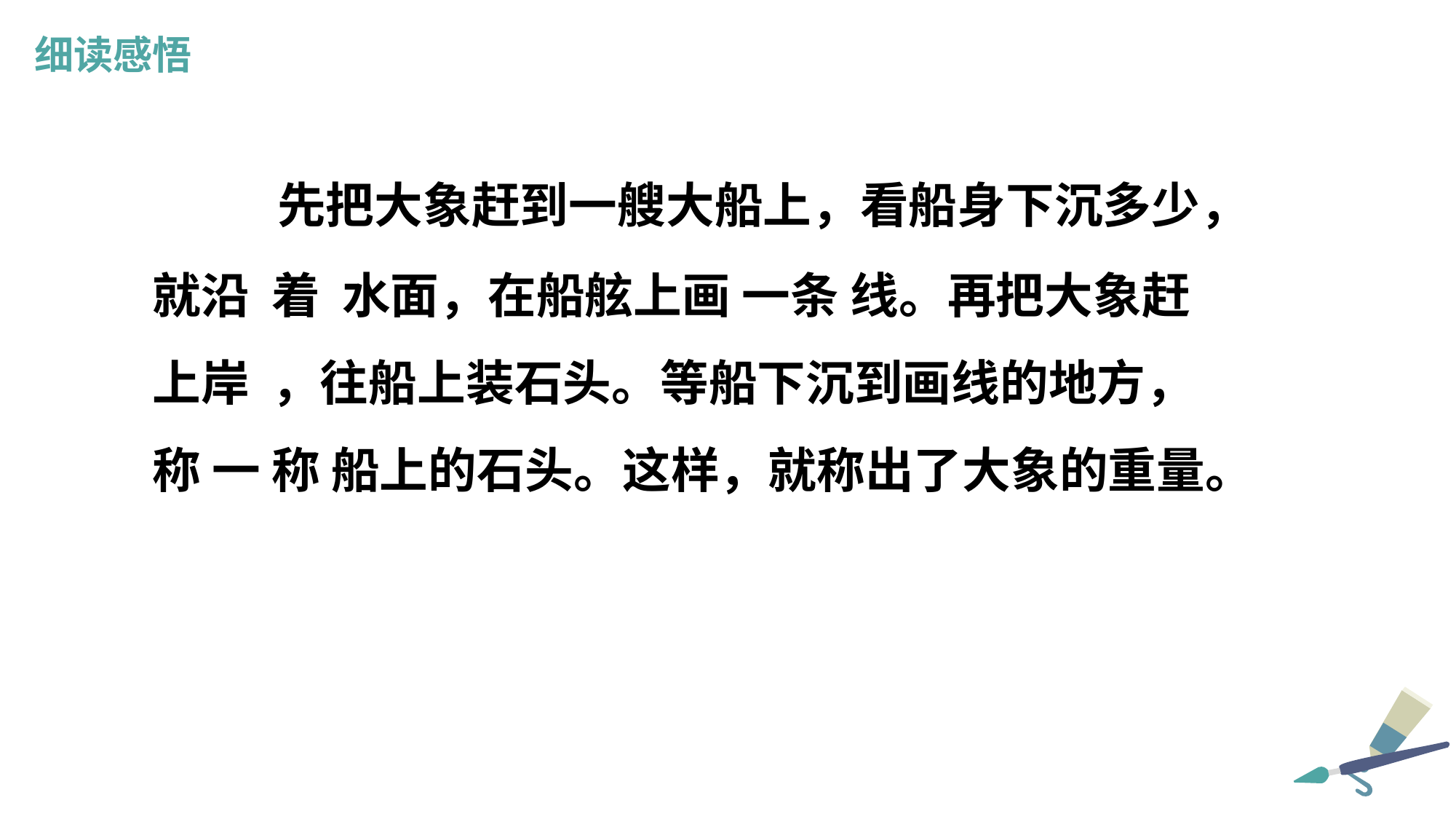

细读感悟

        先把大象赶到一艘大船上，看船身下沉多少，就沿  着  水面，在船舷上画 一条 线。再把大象赶上岸  ，往船上装石头。等船下沉到画线的地方，称 一 称 船上的石头。这样，就称出了大象的重量。